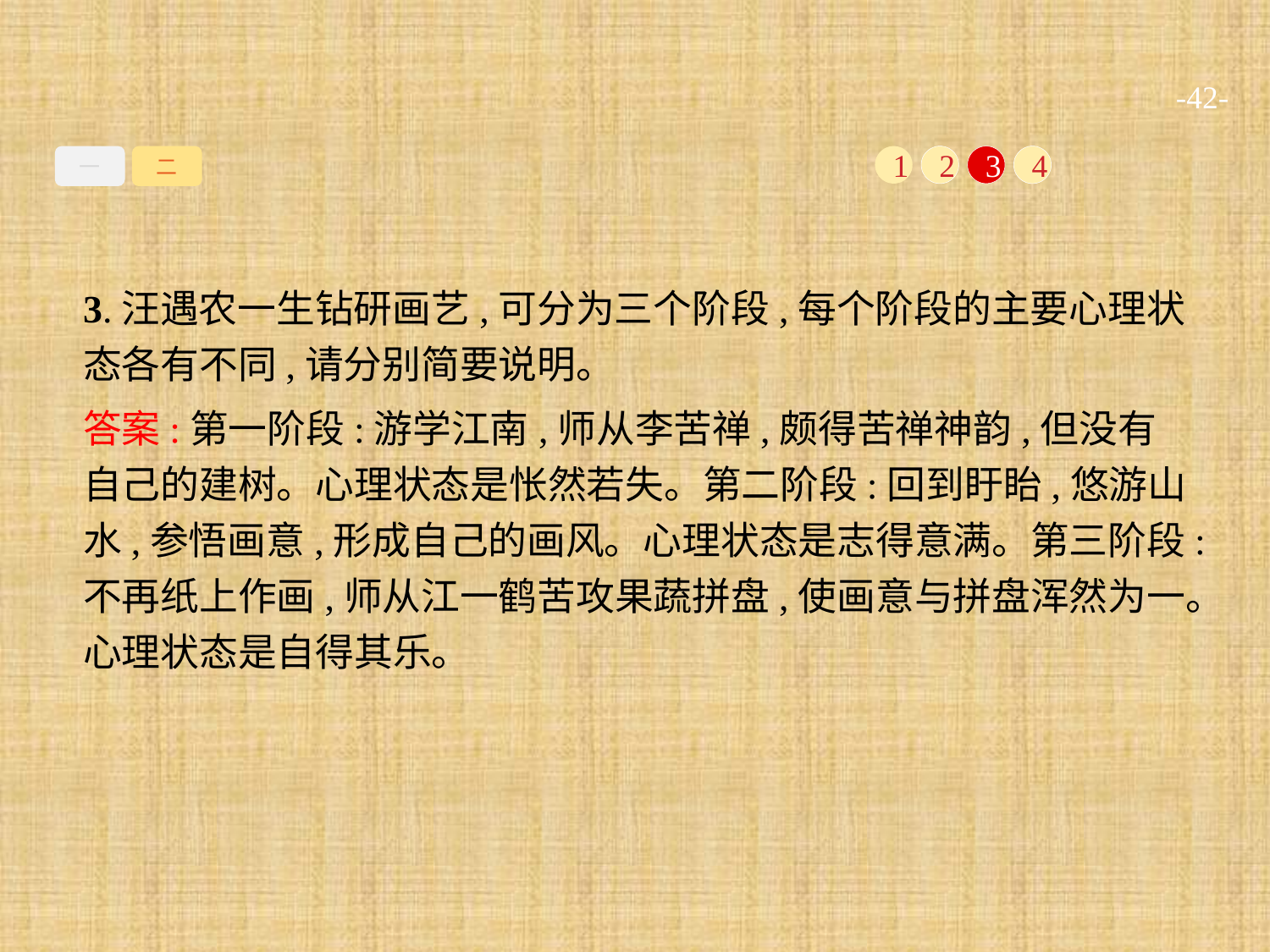

-42-
一
二
1
2
3
4
3.汪遇农一生钻研画艺,可分为三个阶段,每个阶段的主要心理状态各有不同,请分别简要说明。
答案:第一阶段:游学江南,师从李苦禅,颇得苦禅神韵,但没有自己的建树。心理状态是怅然若失。第二阶段:回到盱眙,悠游山水,参悟画意,形成自己的画风。心理状态是志得意满。第三阶段:不再纸上作画,师从江一鹤苦攻果蔬拼盘,使画意与拼盘浑然为一。心理状态是自得其乐。